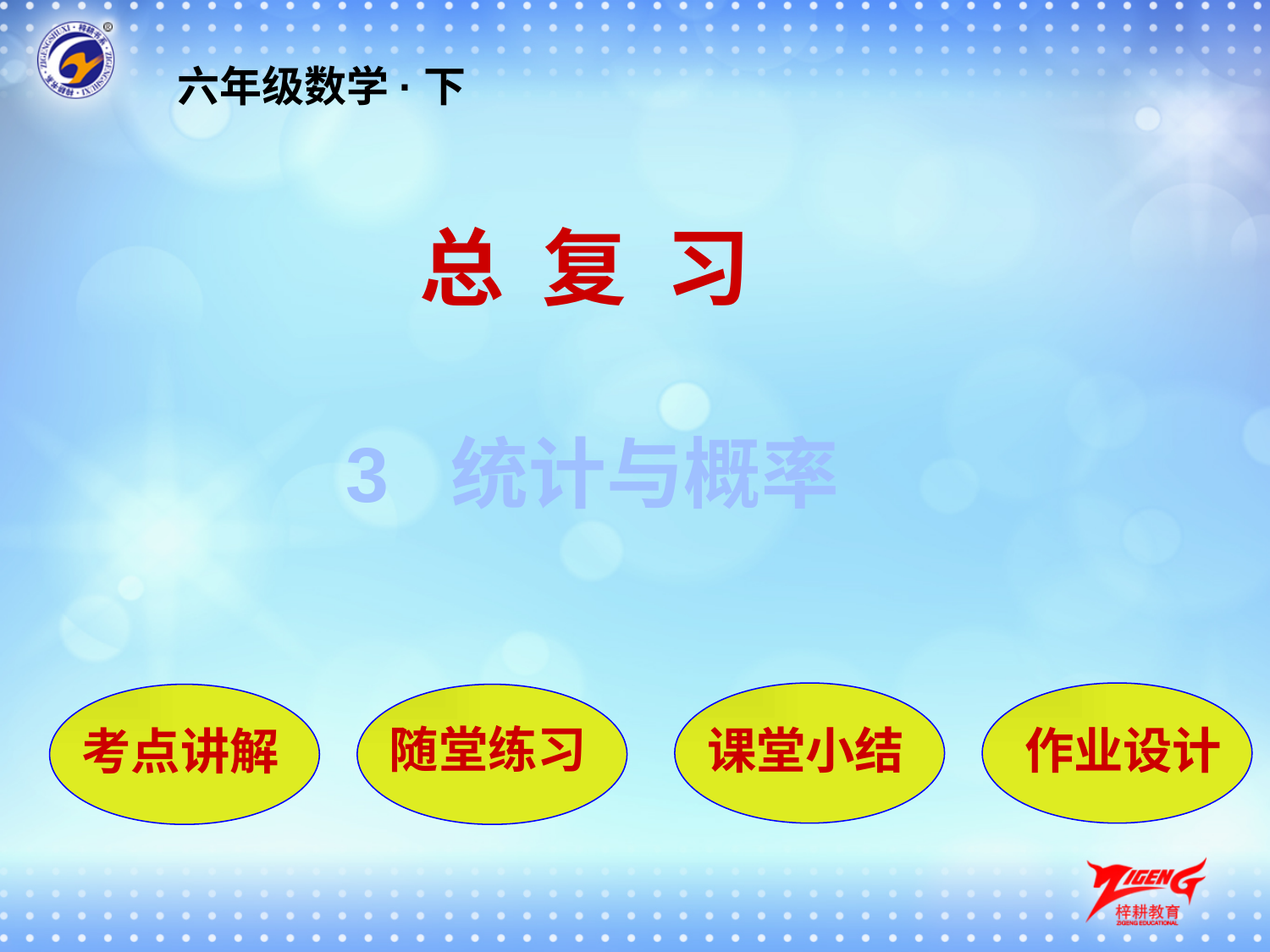

六年级数学·下
总  复  习
3  统计与概率

课堂小结

作业设计

考点讲解

随堂练习